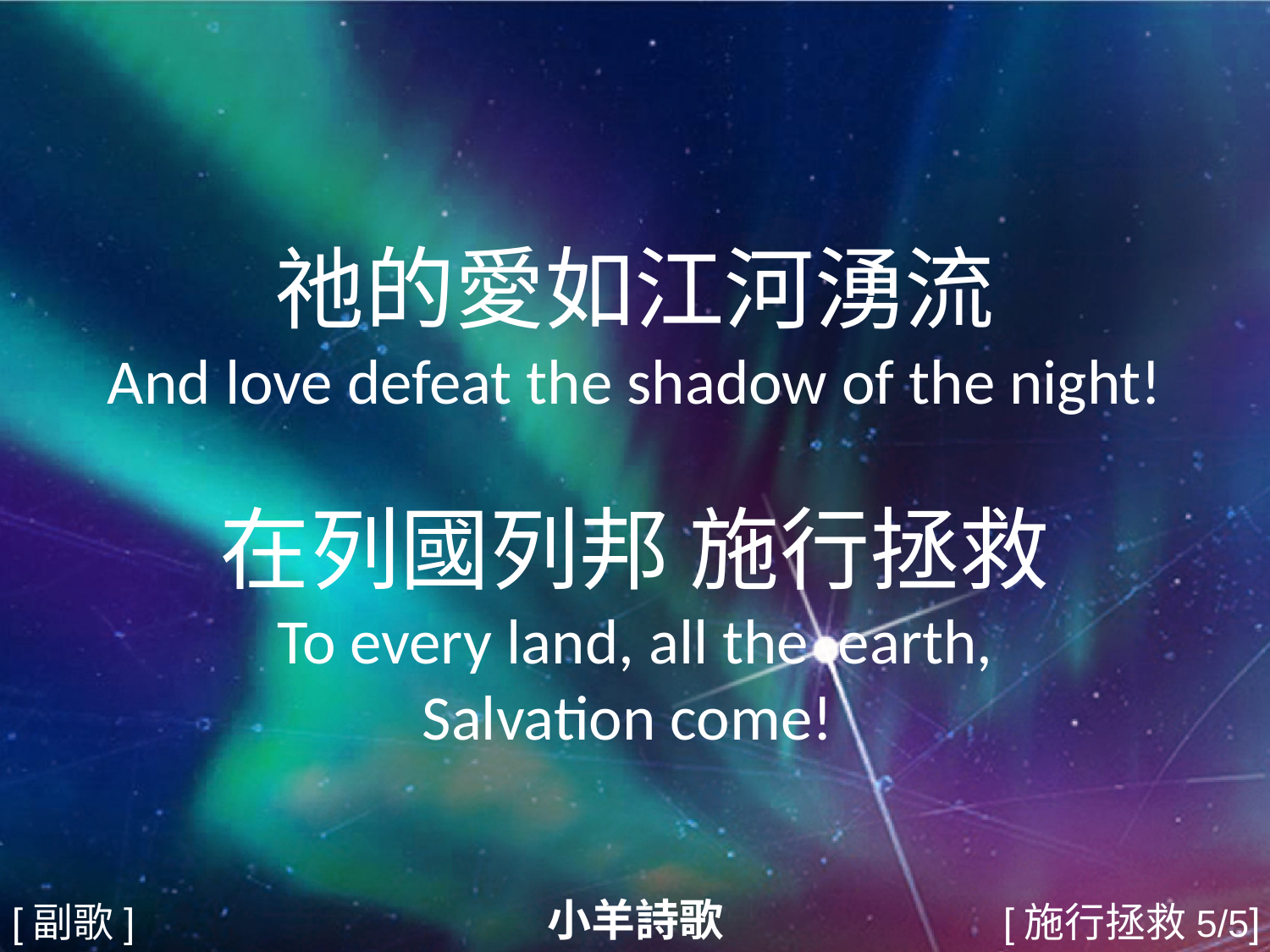

祂的愛如江河湧流
And love defeat the shadow of the night!

在列國列邦 施行拯救
To every land, all the  earth,
Salvation come!
#

小羊詩歌
[副歌]
[施行拯救5/5]